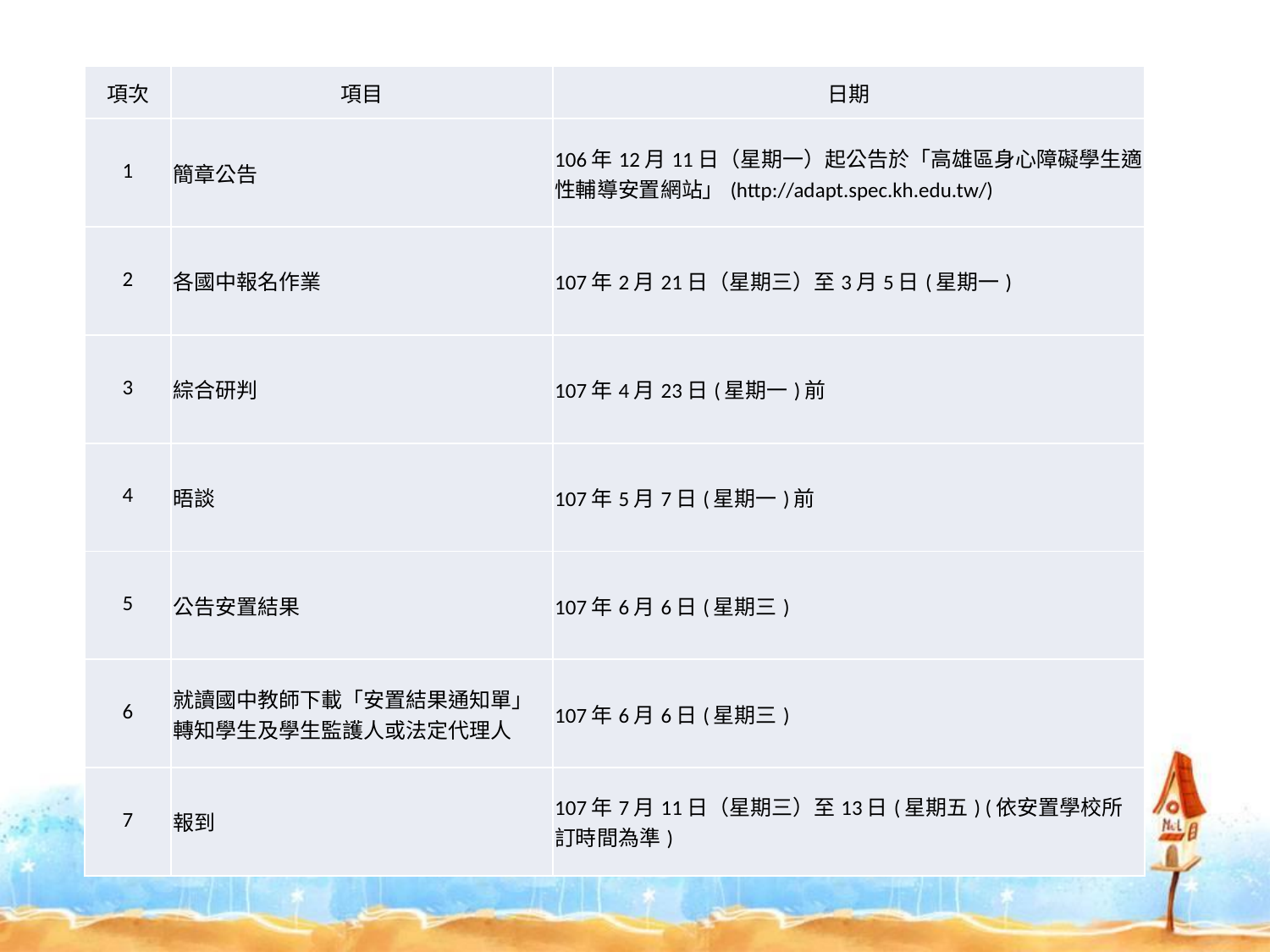

| 項次 | 項目 | 日期 |
| --- | --- | --- |
| 1 | 簡章公告 | 106年12月11日（星期一）起公告於「高雄區身心障礙學生適性輔導安置網站」(http://adapt.spec.kh.edu.tw/) |
| 2 | 各國中報名作業 | 107年2月21日（星期三）至3月5日(星期一) |
| 3 | 綜合研判 | 107年4月23日(星期一)前 |
| 4 | 晤談 | 107年5月7日(星期一)前 |
| 5 | 公告安置結果 | 107年6月6日(星期三) |
| 6 | 就讀國中教師下載「安置結果通知單」轉知學生及學生監護人或法定代理人 | 107年6月6日(星期三) |
| 7 | 報到 | 107年7月11日（星期三）至13日(星期五) (依安置學校所訂時間為準) |